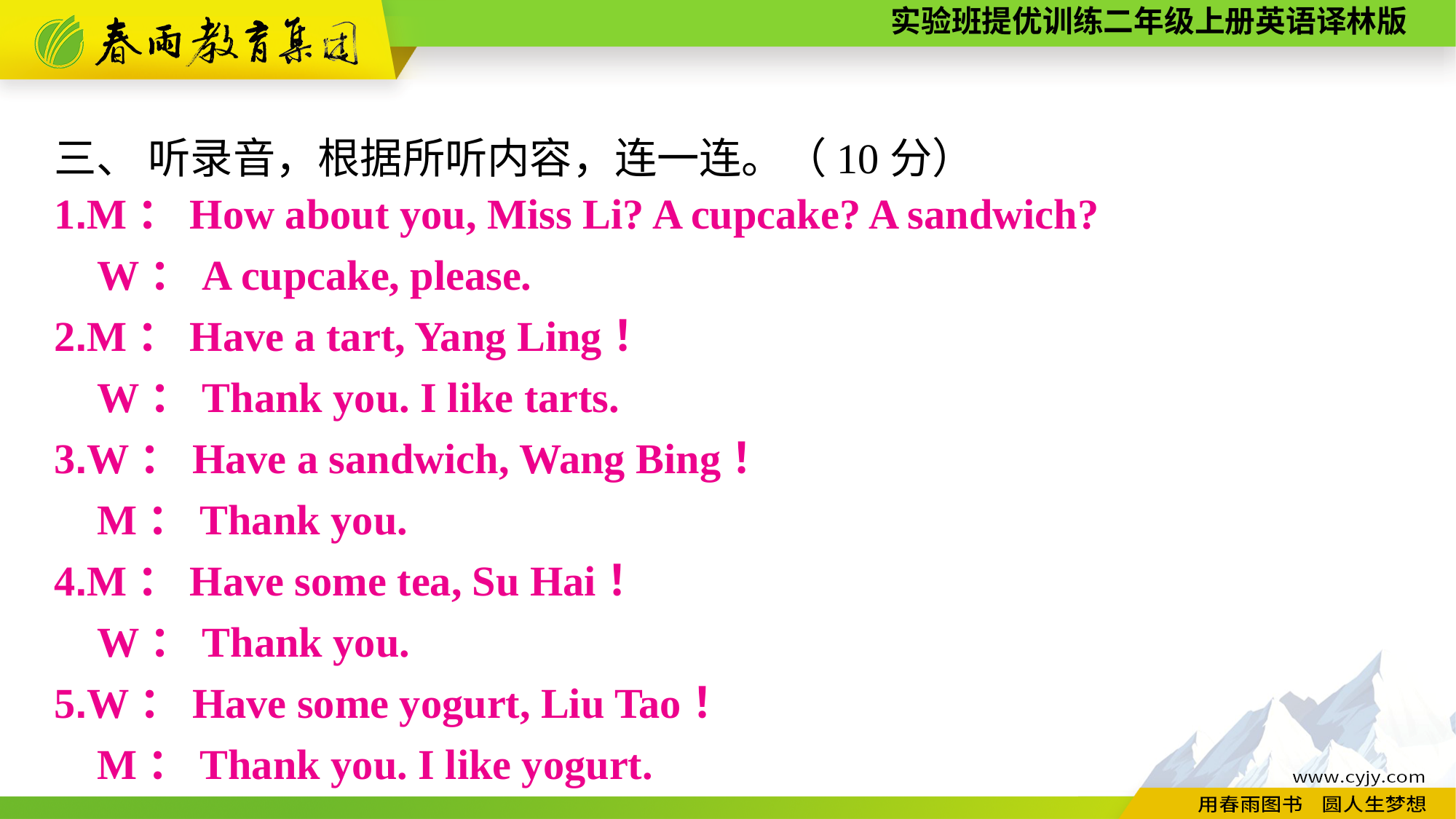

三、 听录音，根据所听内容，连一连。（10分）
1.M：How about you, Miss Li? A cupcake? A sandwich?
W：A cupcake, please.
2.M：Have a tart, Yang Ling！
W：Thank you. I like tarts.
3.W：Have a sandwich, Wang Bing！
M：Thank you.
4.M：Have some tea, Su Hai！
W：Thank you.
5.W：Have some yogurt, Liu Tao！
M：Thank you. I like yogurt.